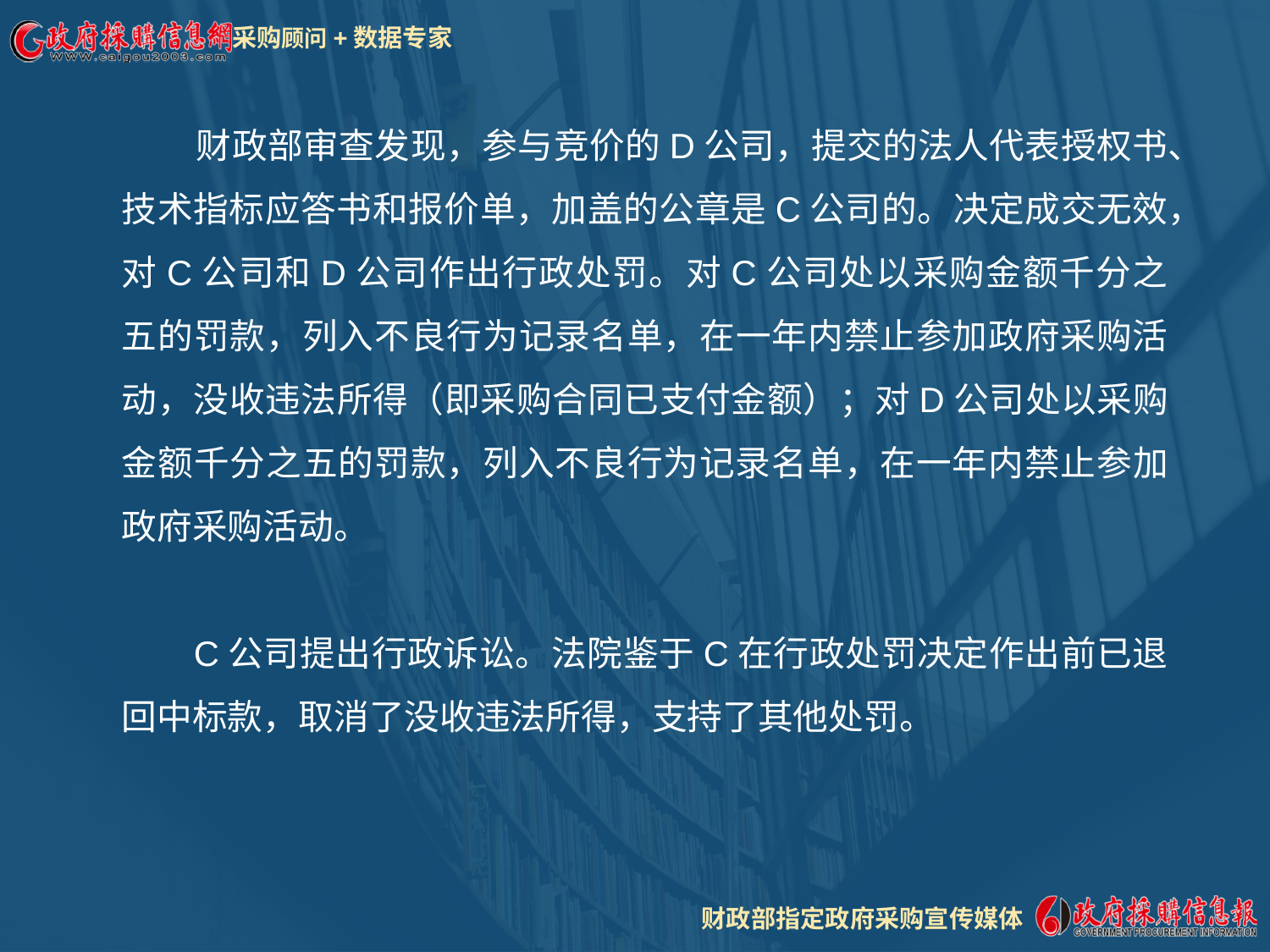

财政部审查发现，参与竞价的D公司，提交的法人代表授权书、技术指标应答书和报价单，加盖的公章是C公司的。决定成交无效，对C公司和D公司作出行政处罚。对C公司处以采购金额千分之五的罚款，列入不良行为记录名单，在一年内禁止参加政府采购活动，没收违法所得（即采购合同已支付金额）；对D公司处以采购金额千分之五的罚款，列入不良行为记录名单，在一年内禁止参加政府采购活动。

       C公司提出行政诉讼。法院鉴于C在行政处罚决定作出前已退回中标款，取消了没收违法所得，支持了其他处罚。